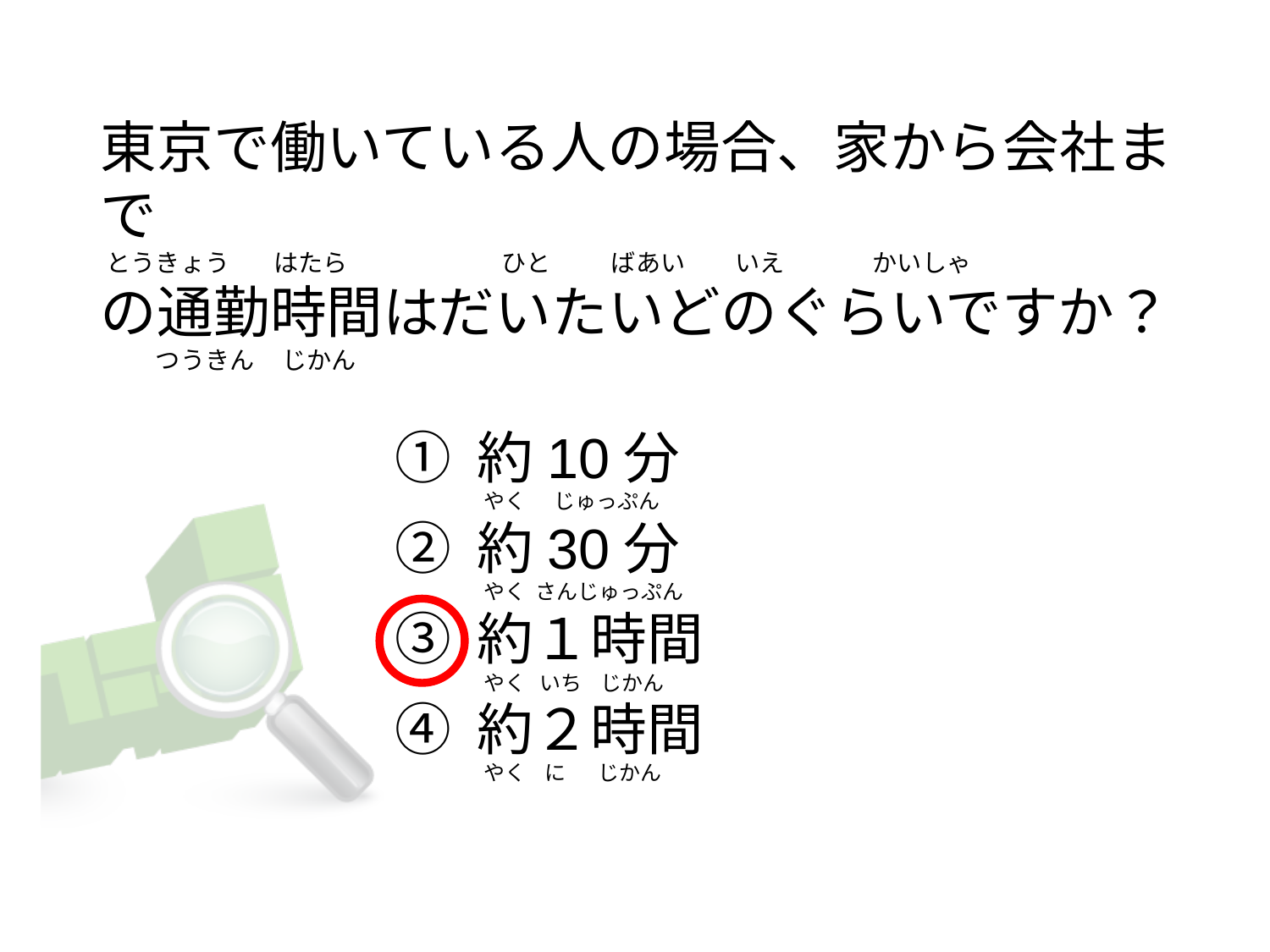

# 東京で働いている人の場合、家から会社まで  とうきょう        はたら                            ひと           ばあい         いえ                かいしゃ の通勤時間はだいたいどのぐらいですか？           つうきん     じかん
① 約10分
② 約30分
③ 約１時間
④ 約２時間

 やく      じゅっぷん
 やく  さんじゅっぷん

 やく   いち    じかん
 やく    に       じかん